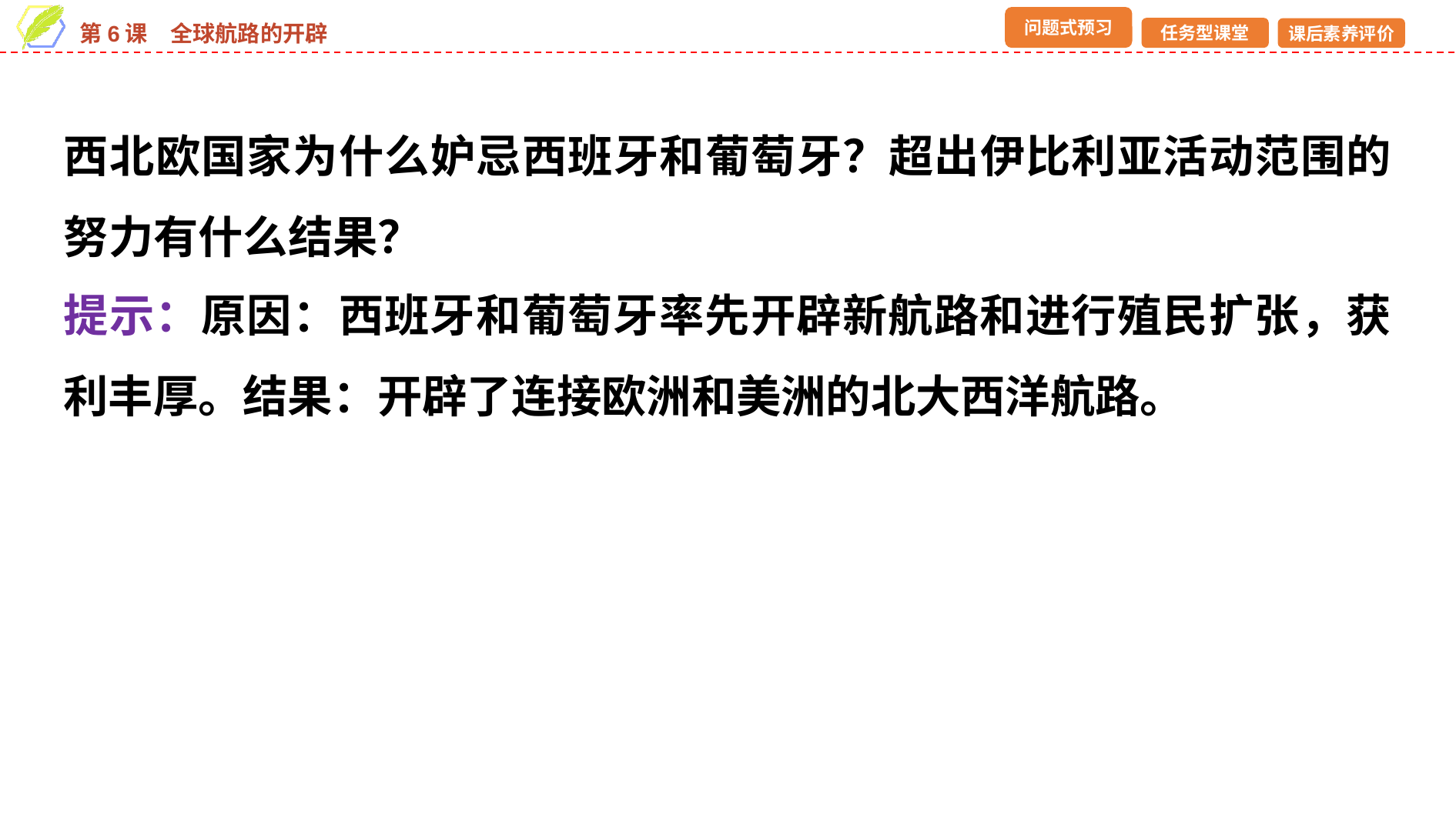

西北欧国家为什么妒忌西班牙和葡萄牙？超出伊比利亚活动范围的努力有什么结果？
提示：原因：西班牙和葡萄牙率先开辟新航路和进行殖民扩张，获利丰厚。结果：开辟了连接欧洲和美洲的北大西洋航路。